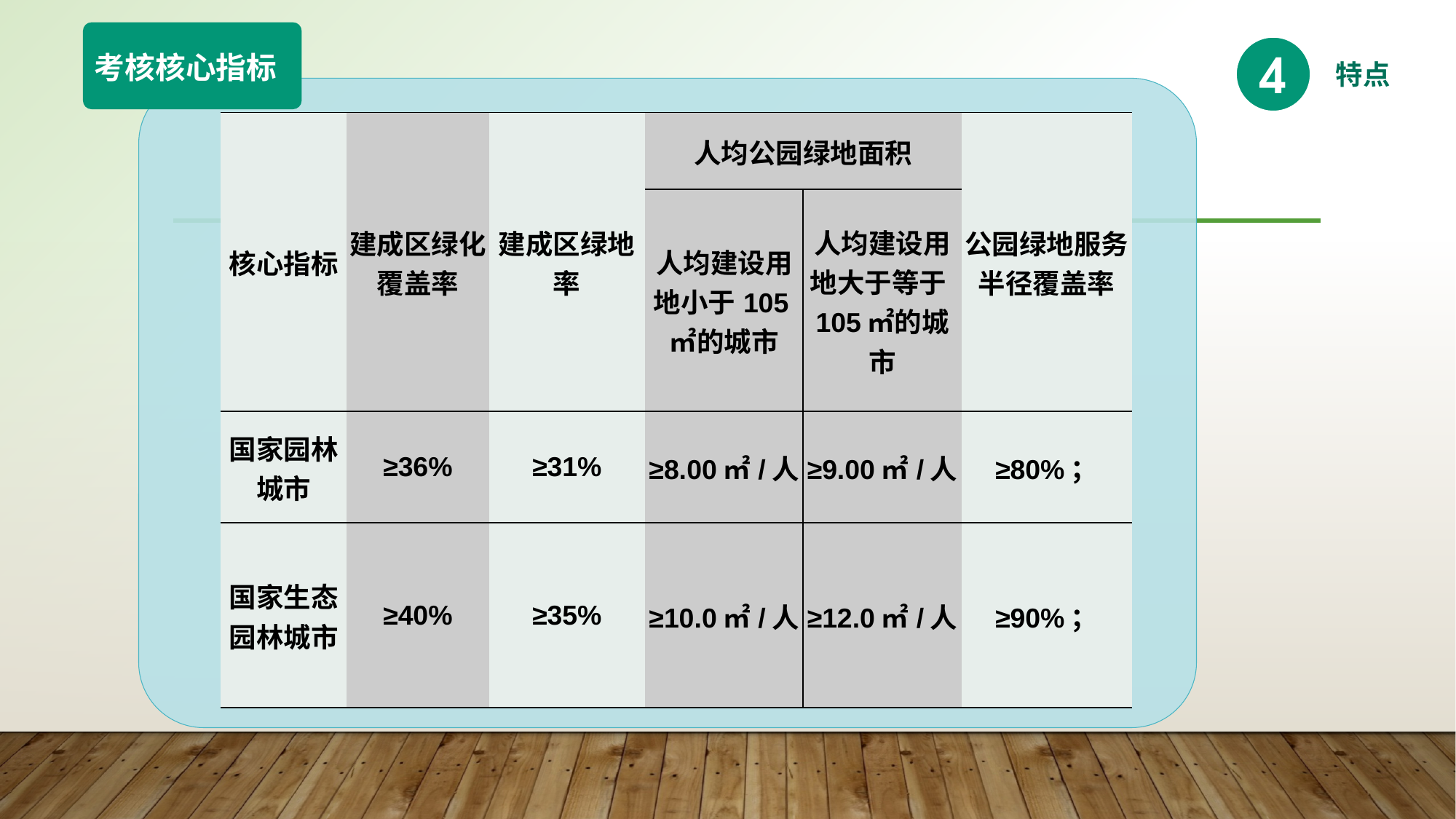

考核核心指标

4
特点

| 核心指标 | 建成区绿化覆盖率 | 建成区绿地率 | 人均公园绿地面积 |  | 公园绿地服务半径覆盖率 |
| --- | --- | --- | --- | --- | --- |
|  |  |  | 人均建设用地小于105㎡的城市 | 人均建设用地大于等于105㎡的城市 |  |
| 国家园林城市 | ≥36% | ≥31% | ≥8.00㎡/人 | ≥9.00㎡/人 | ≥80%； |
| 国家生态园林城市 | ≥40% | ≥35% | ≥10.0㎡/人 | ≥12.0㎡/人 | ≥90%； |